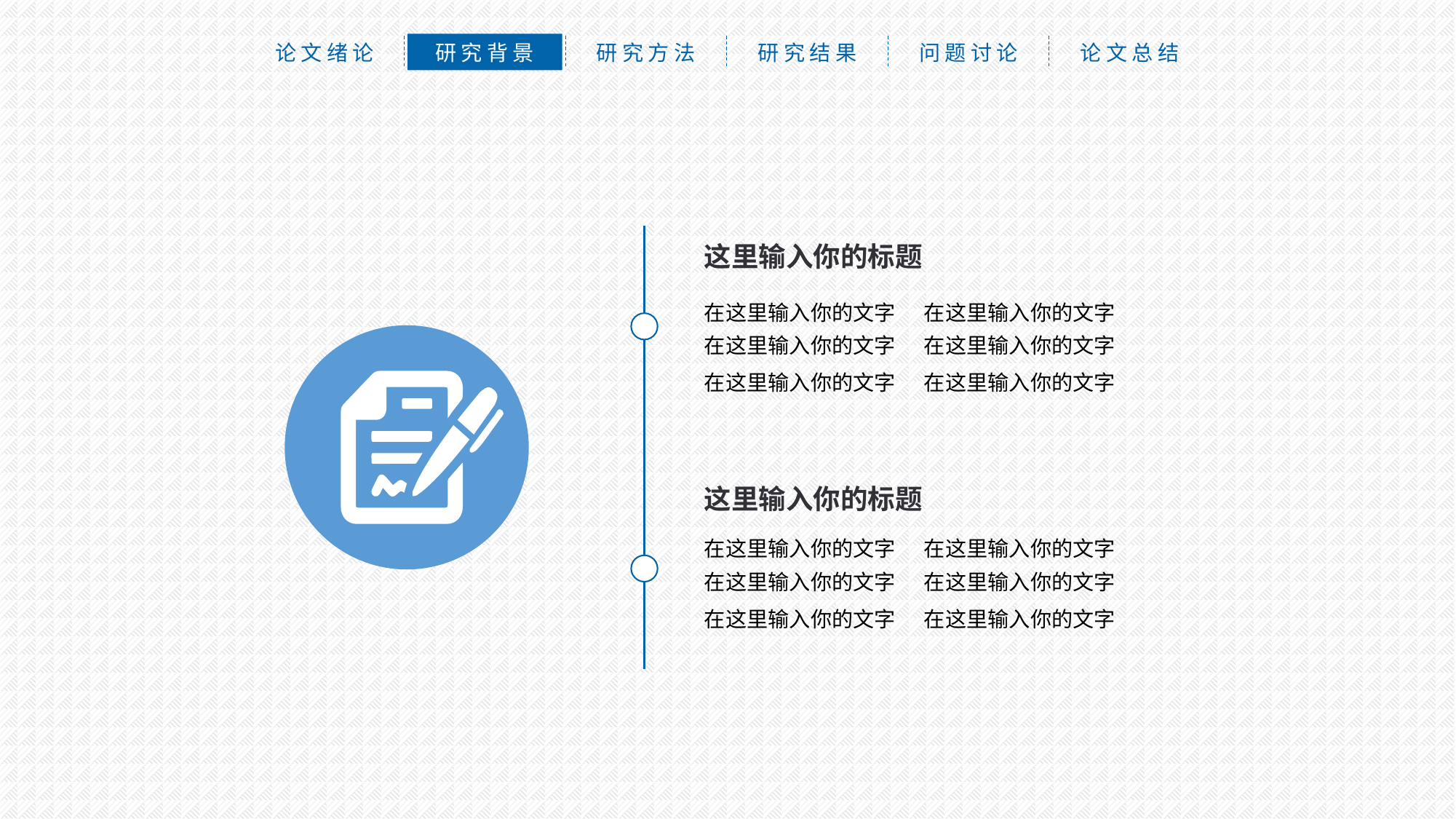

这里输入你的标题
在这里输入你的文字      在这里输入你的文字
在这里输入你的文字      在这里输入你的文字

在这里输入你的文字      在这里输入你的文字

这里输入你的标题
在这里输入你的文字      在这里输入你的文字
在这里输入你的文字      在这里输入你的文字
在这里输入你的文字      在这里输入你的文字